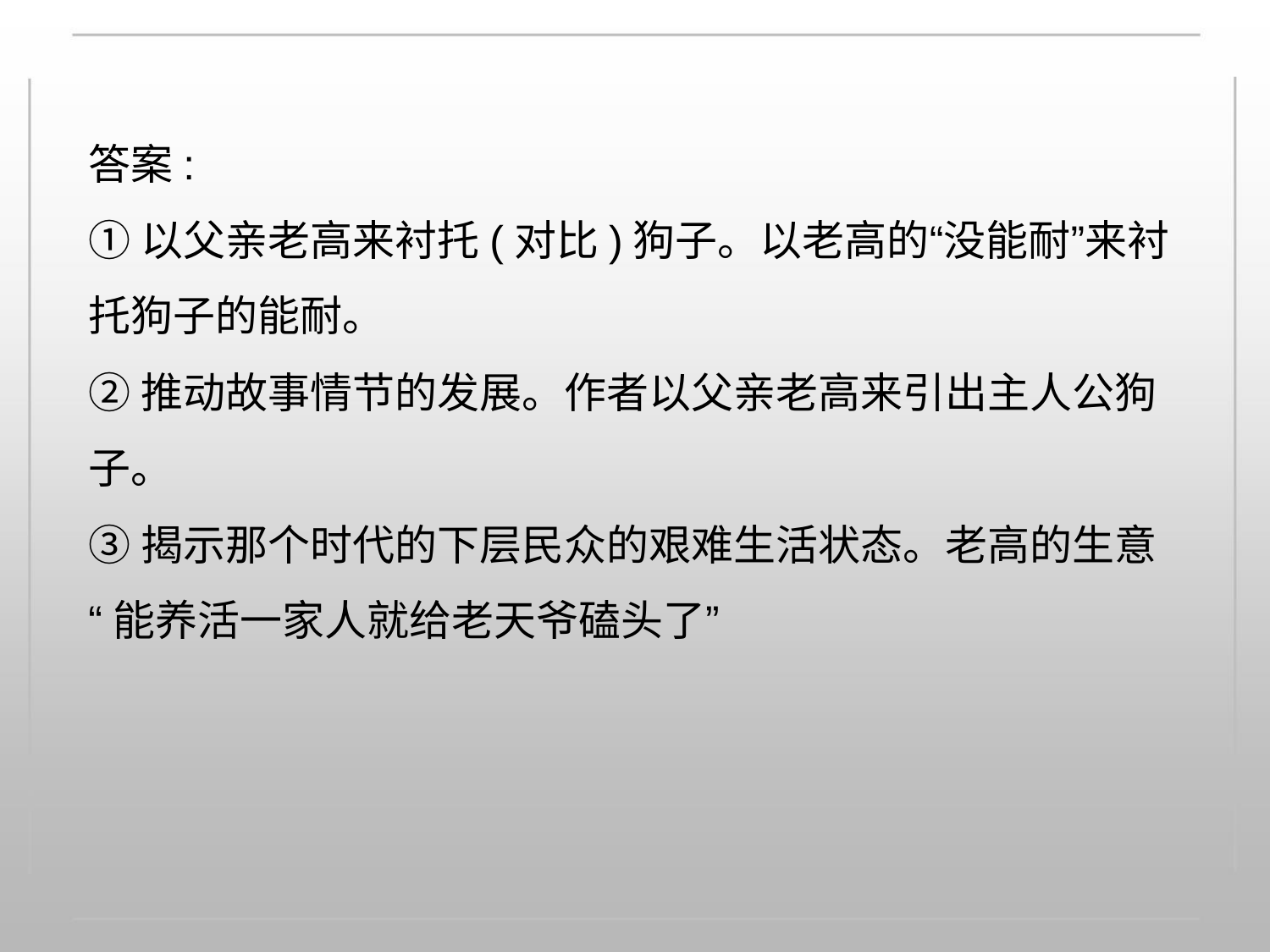

答案:
①以父亲老高来衬托(对比)狗子。以老高的“没能耐”来衬
托狗子的能耐。
②推动故事情节的发展。作者以父亲老高来引出主人公狗
子。
③揭示那个时代的下层民众的艰难生活状态。老高的生意
“能养活一家人就给老天爷磕头了”